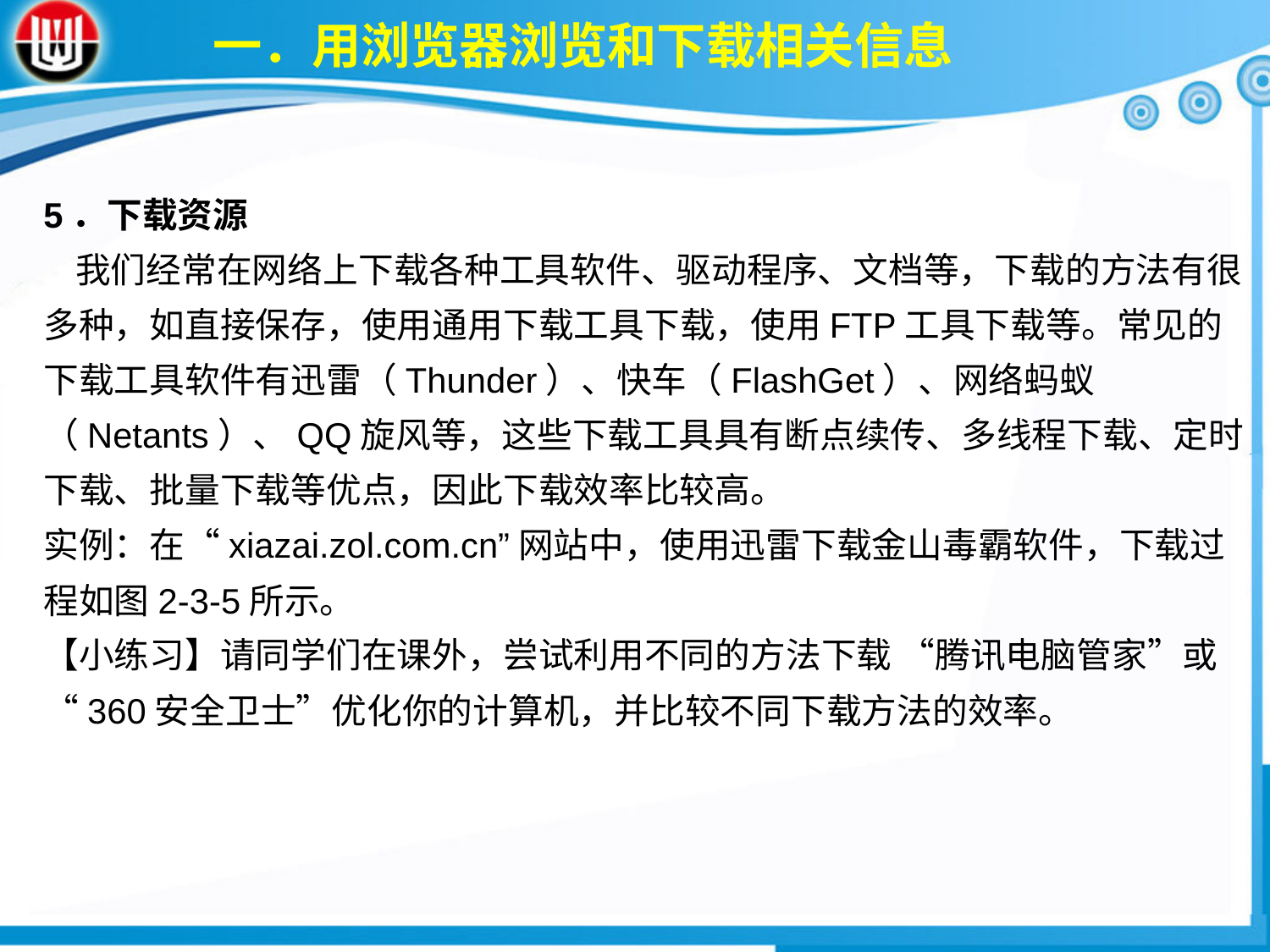

一．用浏览器浏览和下载相关信息
5．下载资源
   我们经常在网络上下载各种工具软件、驱动程序、文档等，下载的方法有很多种，如直接保存，使用通用下载工具下载，使用FTP工具下载等。常见的下载工具软件有迅雷（Thunder）、快车（FlashGet）、网络蚂蚁（Netants）、QQ旋风等，这些下载工具具有断点续传、多线程下载、定时下载、批量下载等优点，因此下载效率比较高。
实例：在“xiazai.zol.com.cn”网站中，使用迅雷下载金山毒霸软件，下载过程如图2-3-5所示。
【小练习】请同学们在课外，尝试利用不同的方法下载 “腾讯电脑管家”或“360安全卫士”优化你的计算机，并比较不同下载方法的效率。